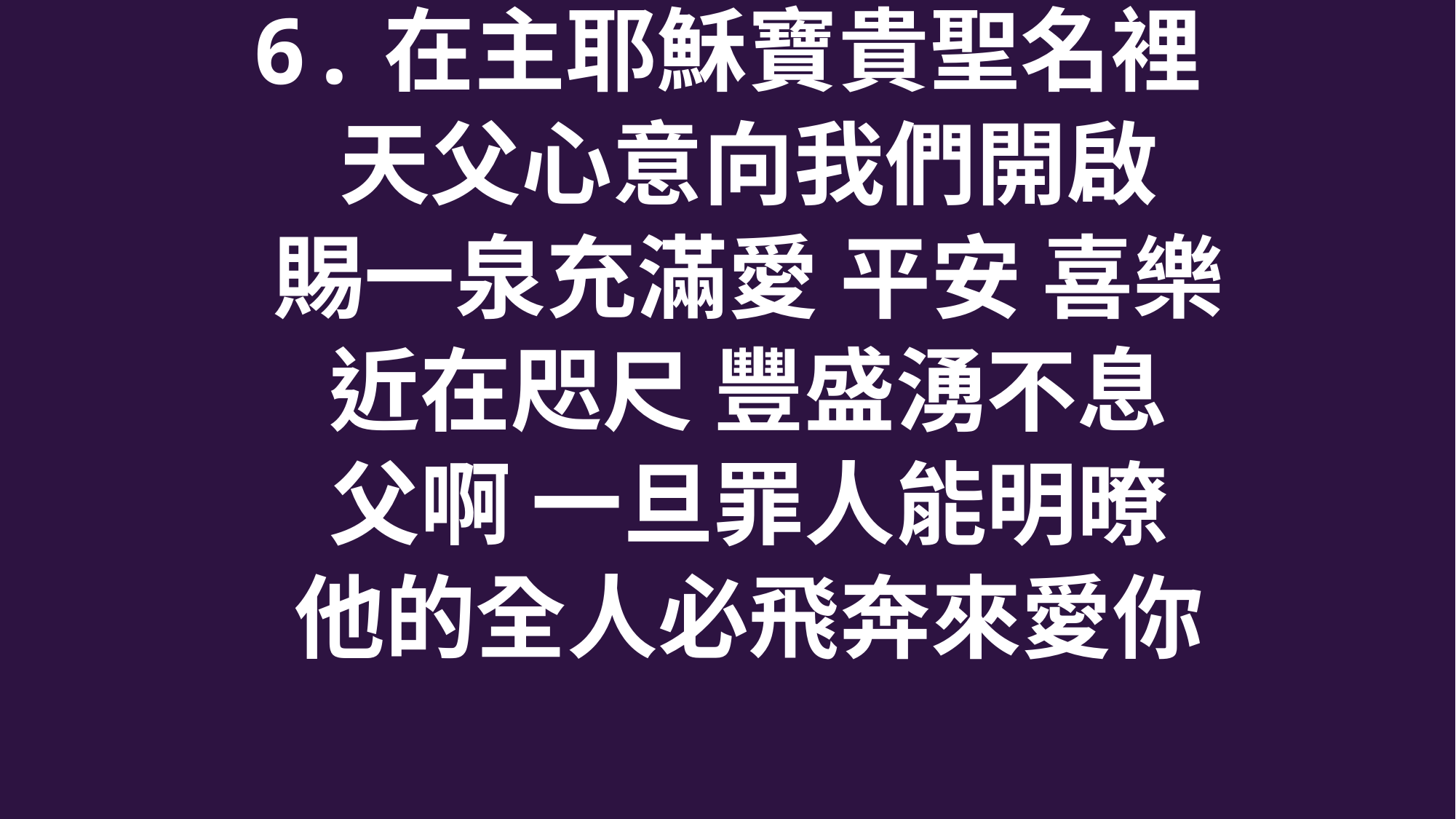

6.在主耶穌寶貴聖名裡
 天父心意向我們開啟
 賜一泉充滿愛 平安 喜樂
 近在咫尺 豐盛湧不息
 父啊 一旦罪人能明暸
 他的全人必飛奔來愛你